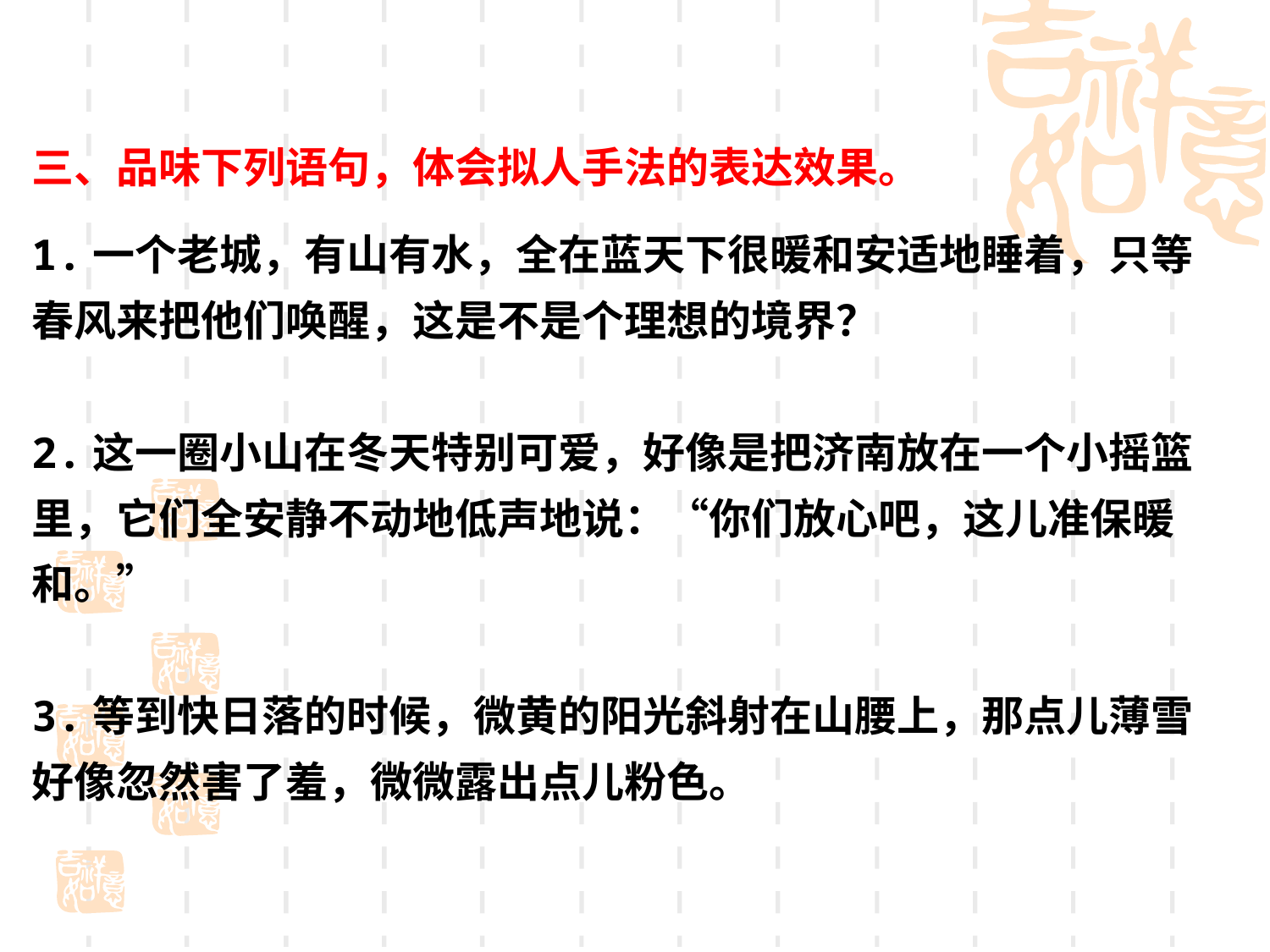

三、品味下列语句，体会拟人手法的表达效果。
1.一个老城，有山有水，全在蓝天下很暖和安适地睡着，只等春风来把他们唤醒，这是不是个理想的境界？

2.这一圈小山在冬天特别可爱，好像是把济南放在一个小摇篮里，它们全安静不动地低声地说：“你们放心吧，这儿准保暖和。”

3.等到快日落的时候，微黄的阳光斜射在山腰上，那点儿薄雪好像忽然害了羞，微微露出点儿粉色。